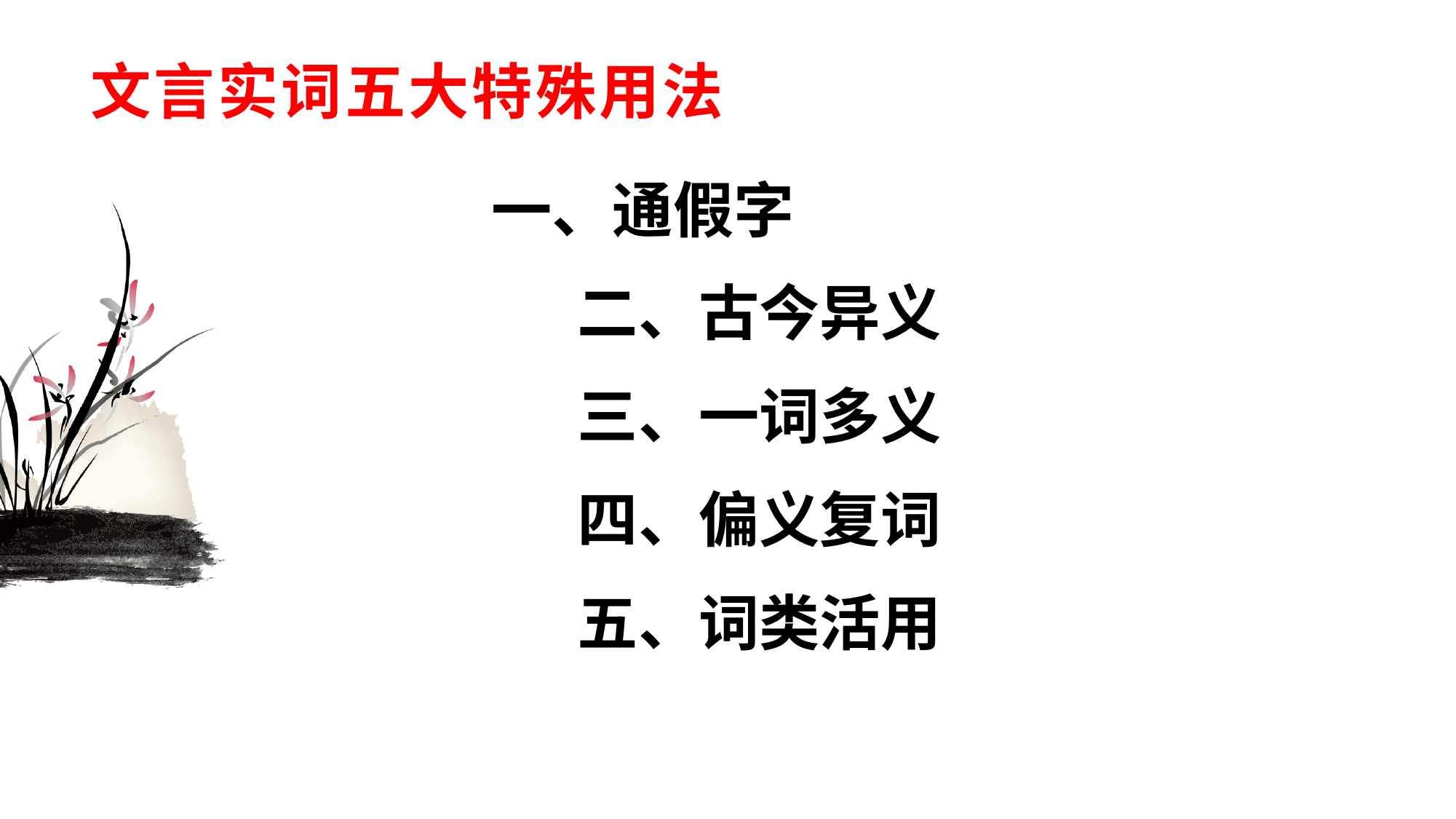

# 文言实词五大特殊用法
      一、通假字
二、古今异义
三、一词多义
四、偏义复词
五、词类活用